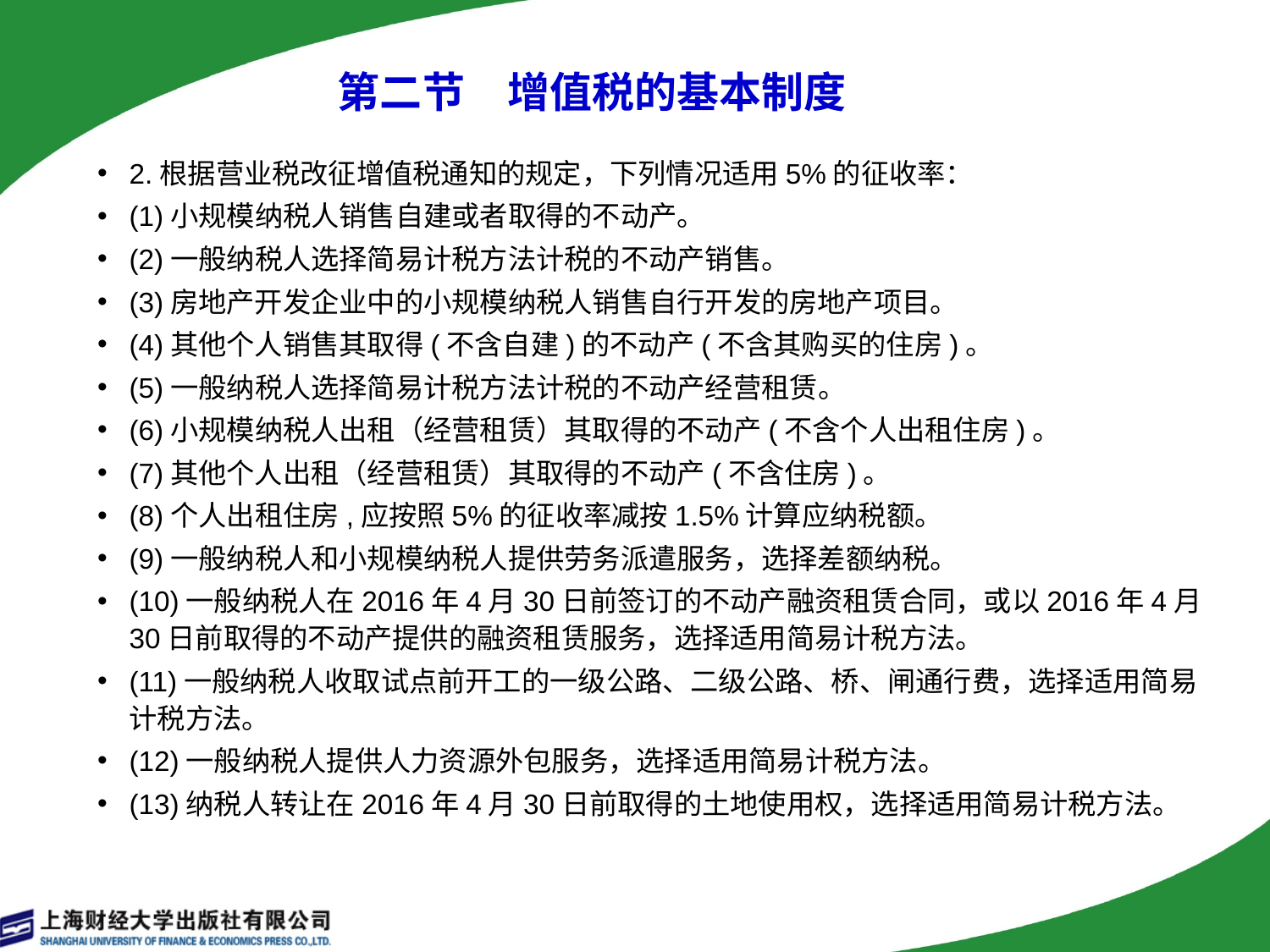

第二节　增值税的基本制度
2.根据营业税改征增值税通知的规定，下列情况适用5%的征收率：
(1)小规模纳税人销售自建或者取得的不动产。
(2)一般纳税人选择简易计税方法计税的不动产销售。
(3)房地产开发企业中的小规模纳税人销售自行开发的房地产项目。
(4)其他个人销售其取得(不含自建)的不动产(不含其购买的住房)。
(5)一般纳税人选择简易计税方法计税的不动产经营租赁。
(6)小规模纳税人出租（经营租赁）其取得的不动产(不含个人出租住房)。
(7)其他个人出租（经营租赁）其取得的不动产(不含住房)。
(8)个人出租住房,应按照5%的征收率减按1.5%计算应纳税额。
(9)一般纳税人和小规模纳税人提供劳务派遣服务，选择差额纳税。
(10)一般纳税人在2016年4月30日前签订的不动产融资租赁合同，或以2016年4月30日前取得的不动产提供的融资租赁服务，选择适用简易计税方法。
(11)一般纳税人收取试点前开工的一级公路、二级公路、桥、闸通行费，选择适用简易计税方法。
(12)一般纳税人提供人力资源外包服务，选择适用简易计税方法。
(13)纳税人转让在2016年4月30日前取得的土地使用权，选择适用简易计税方法。